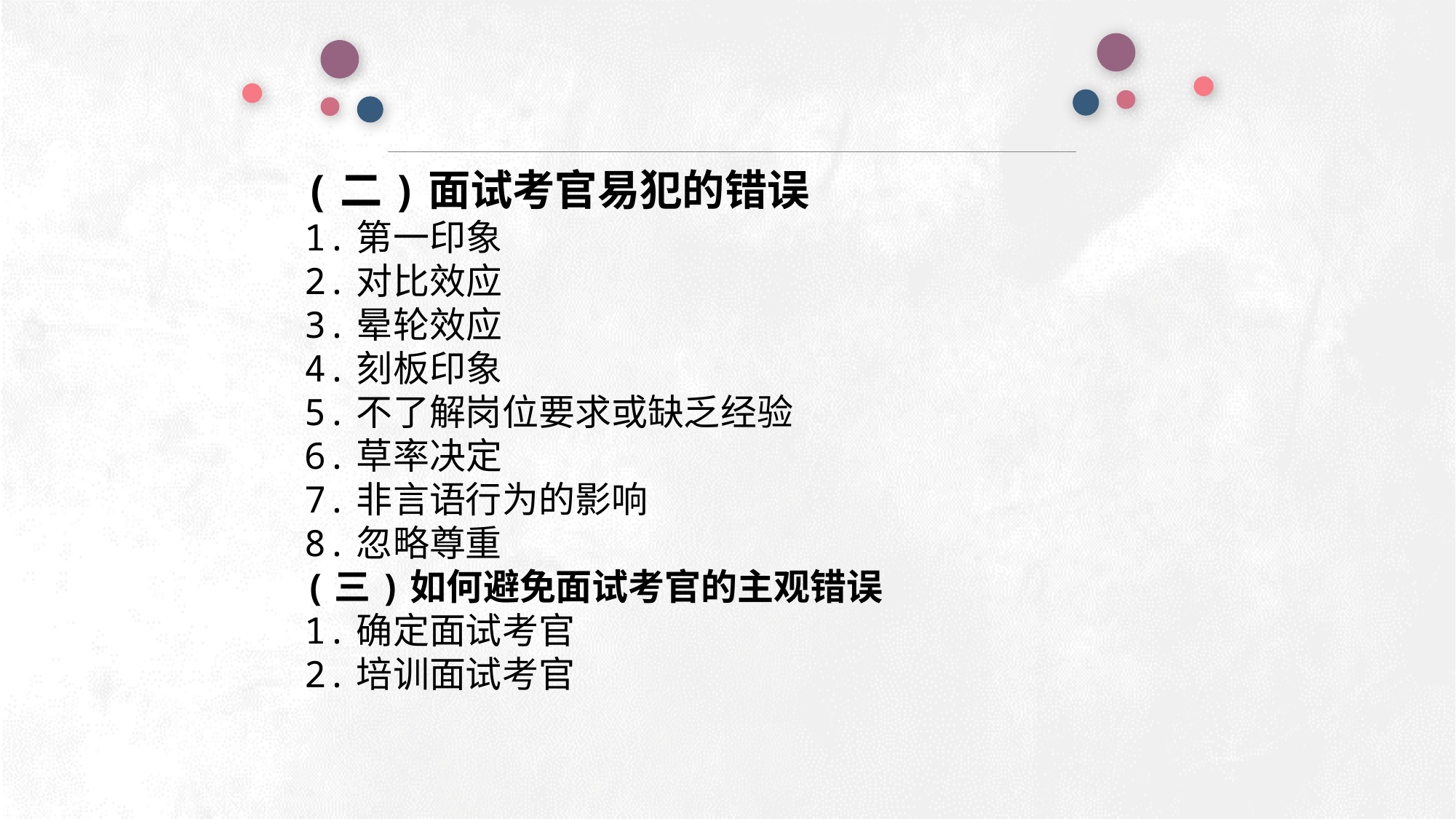

(二)面试考官易犯的错误
1.第一印象
2.对比效应
3.晕轮效应
4.刻板印象
5.不了解岗位要求或缺乏经验
6.草率决定
7.非言语行为的影响
8.忽略尊重
(三)如何避免面试考官的主观错误
1.确定面试考官
2.培训面试考官

e7d195523061f1c0deeec63e560781cfd59afb0ea006f2a87ABB68BF51EA6619813959095094C18C62A12F549504892A4AAA8C1554C6663626E05CA27F281A14E6983772AFC3FB97135759321DEA3D70CCCB10945EC5A0322096E752803368C2184698845E3CCD6DB7F651295A8E4F3FDC19EA64A2B4A4AC1434B55AAE41CF0BF61B375C23F3039959E085EE760725AA